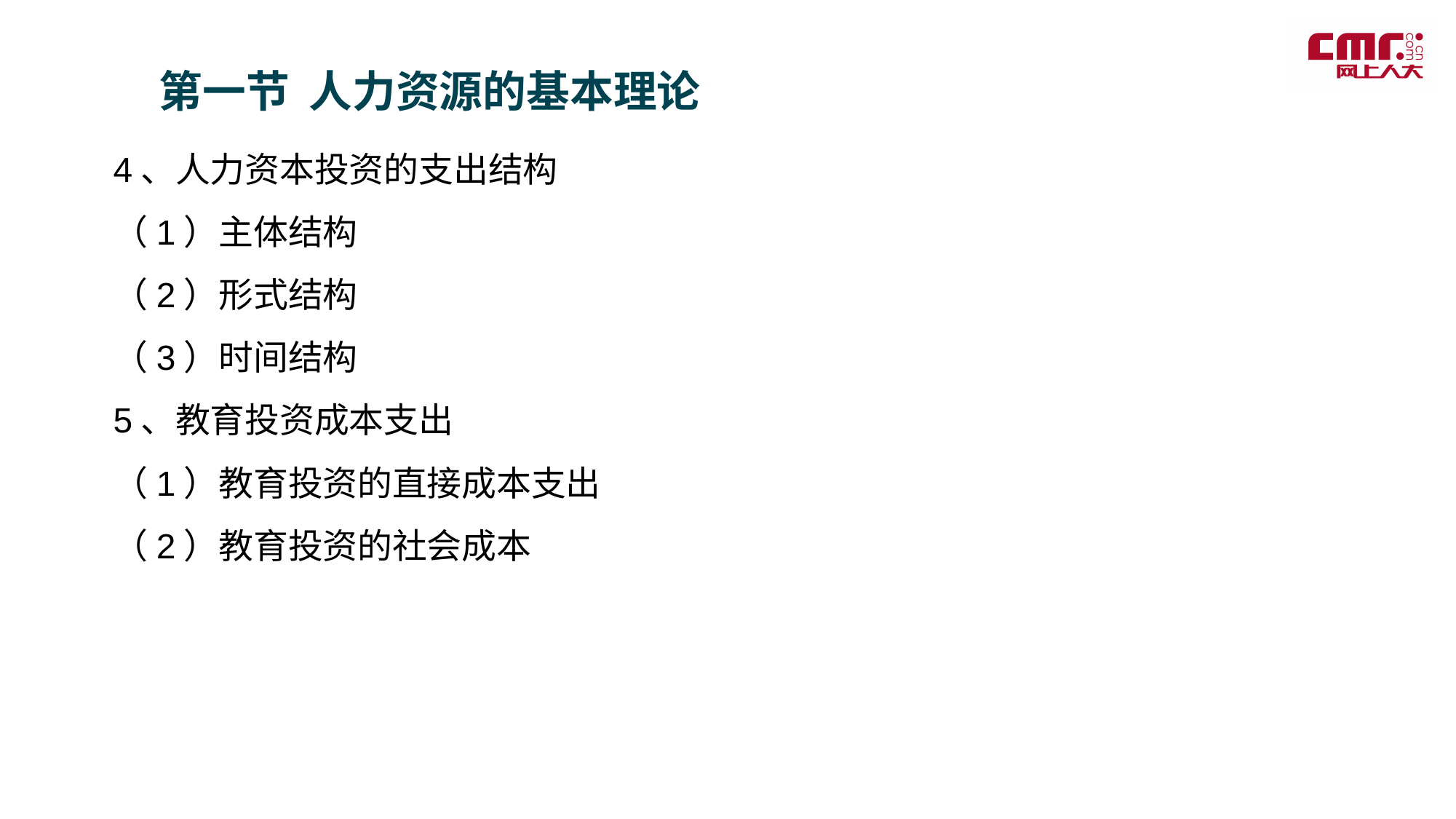

第一节  人力资源的基本理论
4、人力资本投资的支出结构
（1）主体结构
（2）形式结构
（3）时间结构
5、教育投资成本支出
（1）教育投资的直接成本支出
（2）教育投资的社会成本